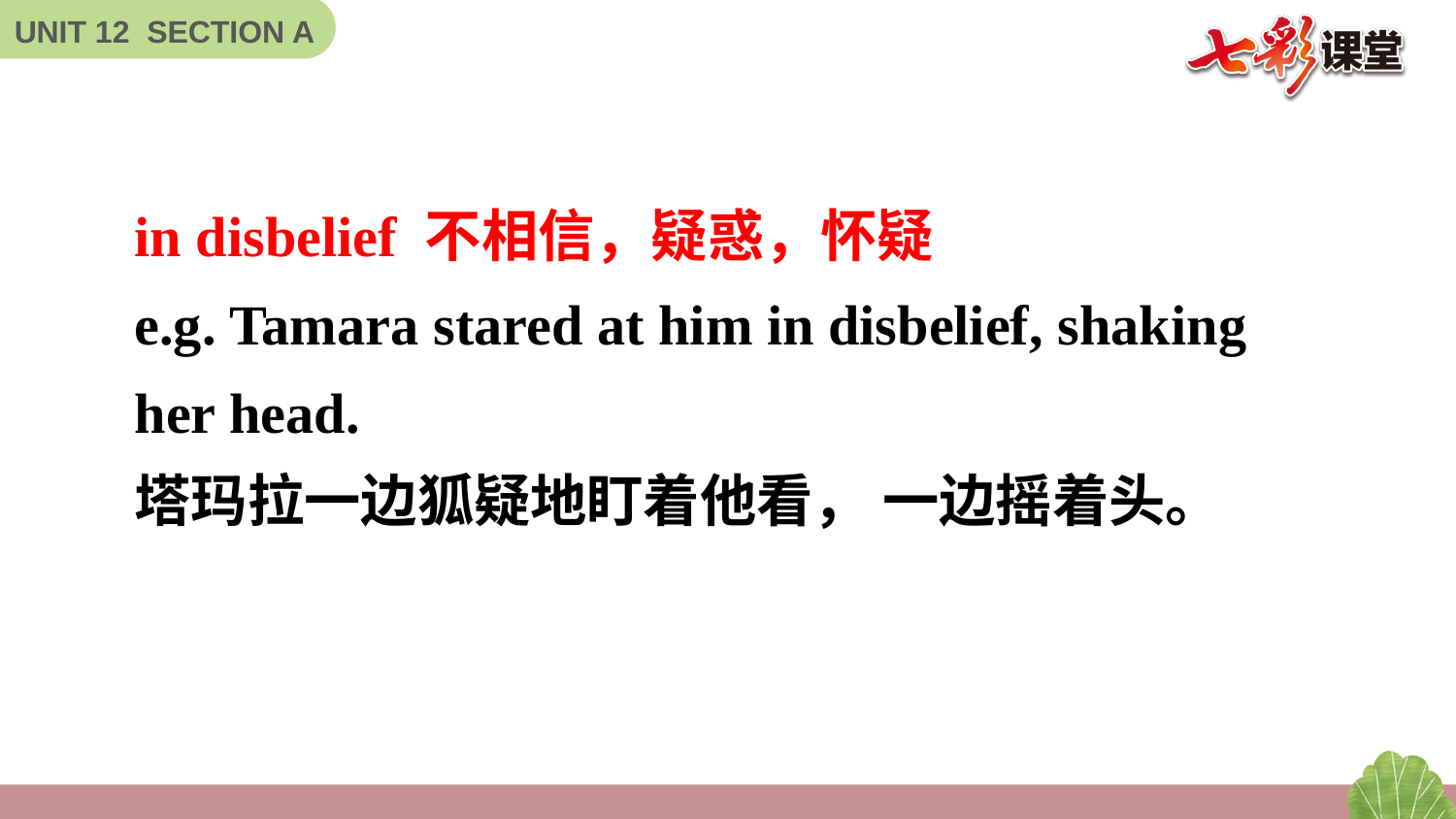

in disbelief 不相信，疑惑，怀疑
e.g. Tamara stared at him in disbelief, shaking her head.
塔玛拉一边狐疑地盯着他看， 一边摇着头。